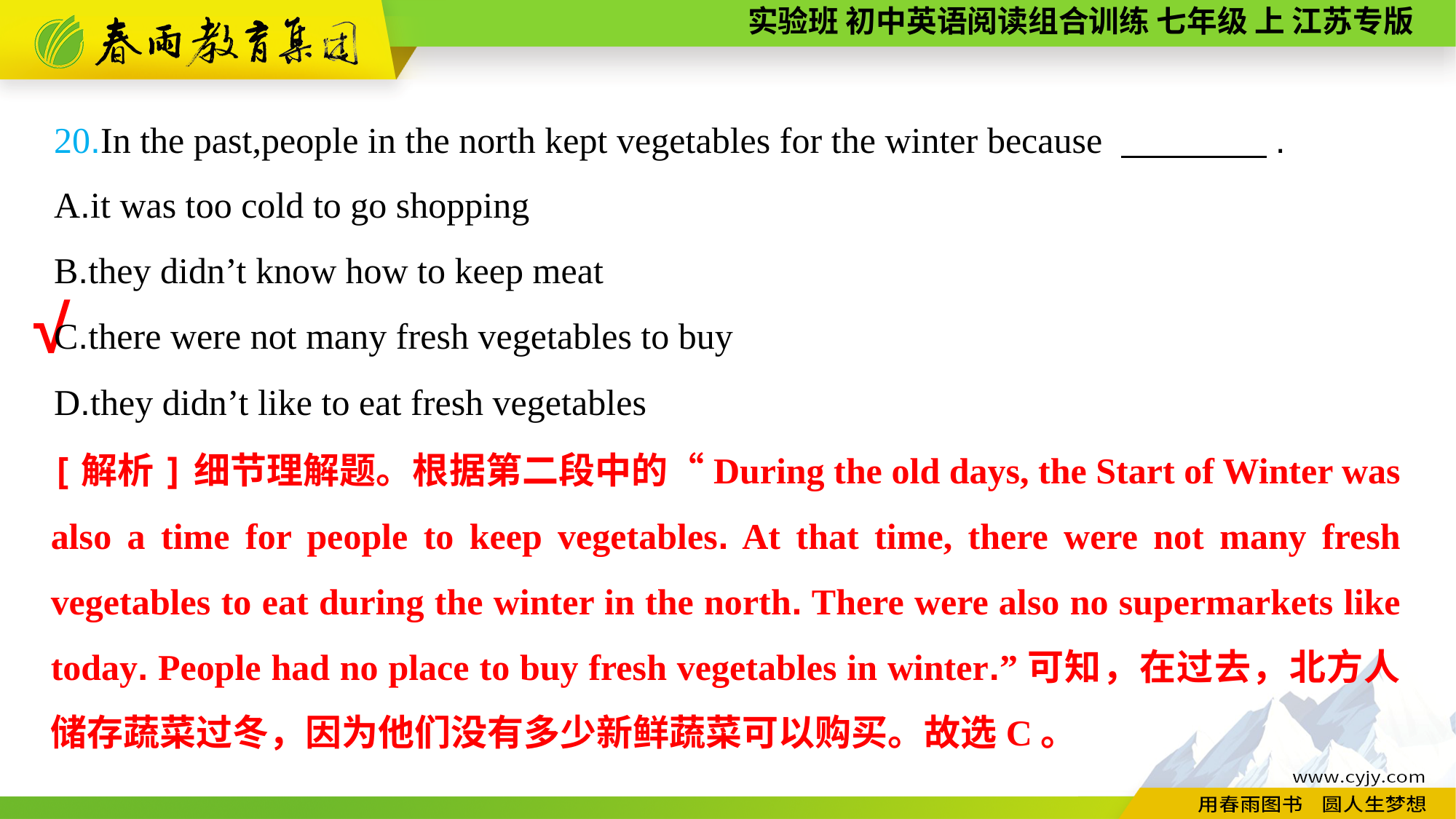

20.In the past,people in the north kept vegetables for the winter because 　　　　.
A.it was too cold to go shopping
B.they didn’t know how to keep meat
C.there were not many fresh vegetables to buy
D.they didn’t like to eat fresh vegetables
√
[解析]细节理解题。根据第二段中的“During the old days, the Start of Winter was also a time for people to keep vegetables. At that time, there were not many fresh vegetables to eat during the winter in the north. There were also no supermarkets like today. People had no place to buy fresh vegetables in winter.”可知，在过去，北方人储存蔬菜过冬，因为他们没有多少新鲜蔬菜可以购买。故选C。